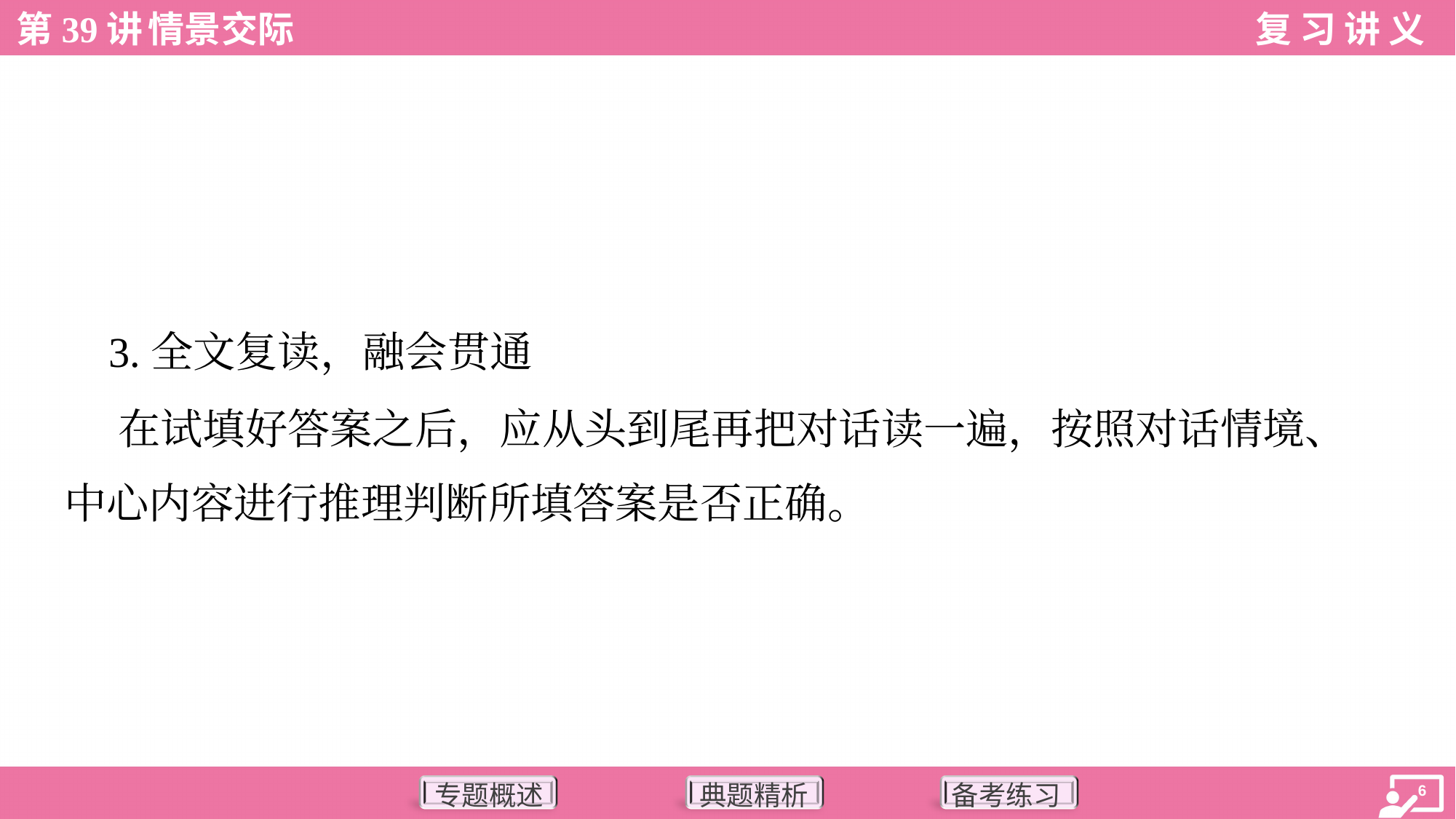

3.全文复读，融会贯通
    在试填好答案之后，应从头到尾再把对话读一遍，按照对话情境、
中心内容进行推理判断所填答案是否正确。